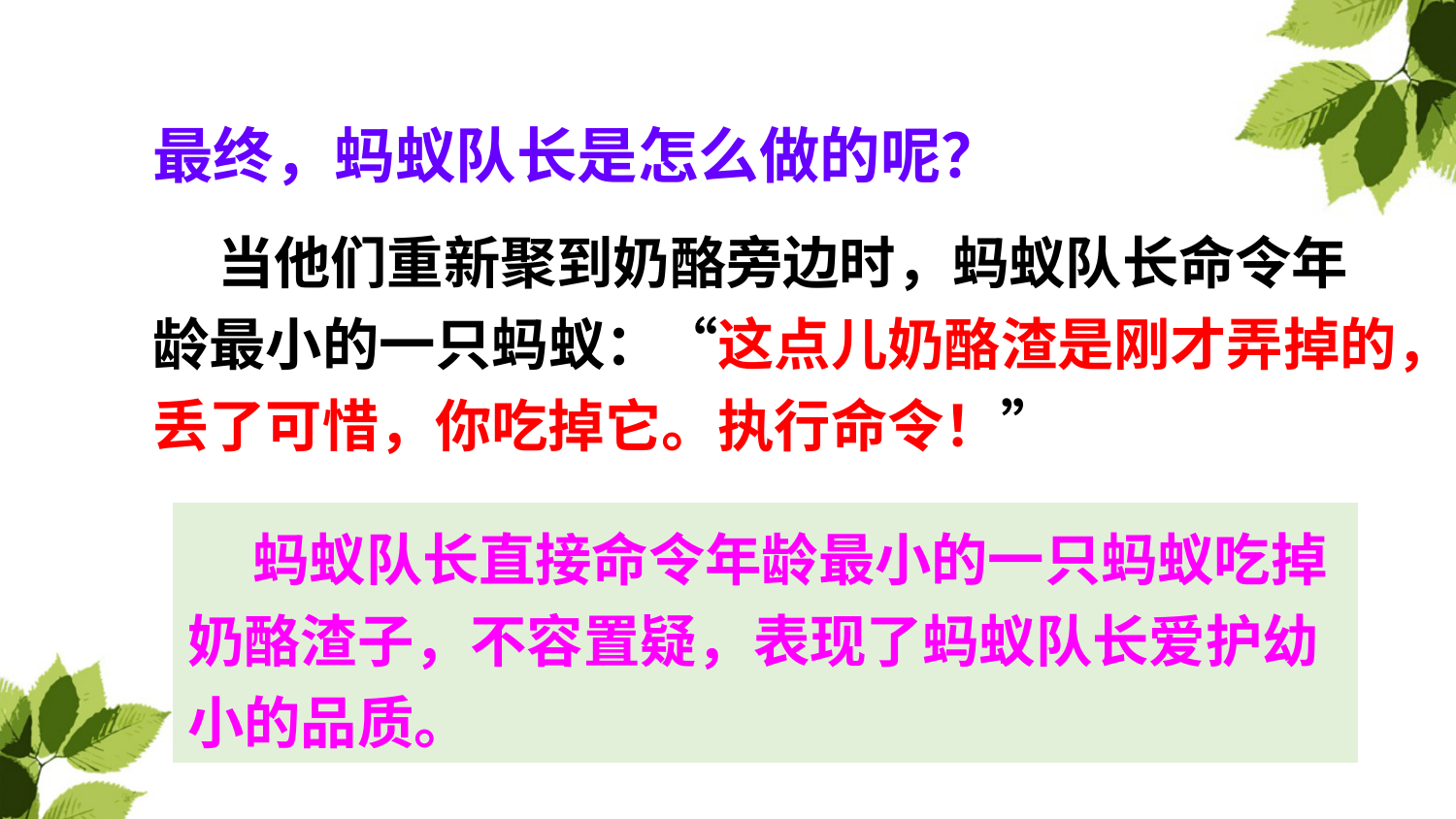

最终，蚂蚁队长是怎么做的呢？
    当他们重新聚到奶酪旁边时，蚂蚁队长命令年龄最小的一只蚂蚁：“这点儿奶酪渣是刚才弄掉的，丢了可惜，你吃掉它。执行命令！”
    蚂蚁队长直接命令年龄最小的一只蚂蚁吃掉奶酪渣子，不容置疑，表现了蚂蚁队长爱护幼小的品质。